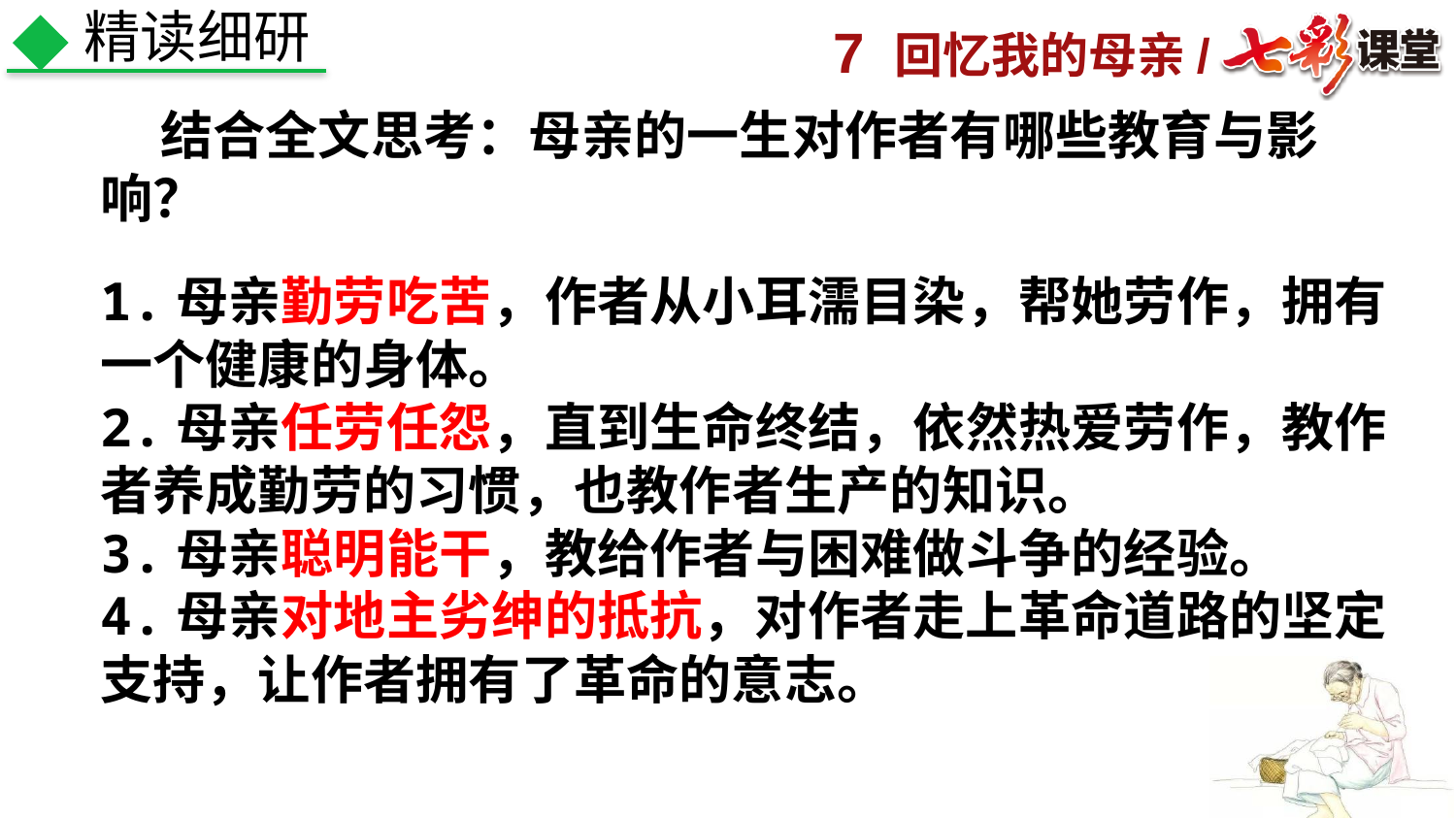

精读细研

    结合全文思考：母亲的一生对作者有哪些教育与影响？
1.母亲勤劳吃苦，作者从小耳濡目染，帮她劳作，拥有一个健康的身体。
2.母亲任劳任怨，直到生命终结，依然热爱劳作，教作者养成勤劳的习惯，也教作者生产的知识。
3.母亲聪明能干，教给作者与困难做斗争的经验。
4.母亲对地主劣绅的抵抗，对作者走上革命道路的坚定支持，让作者拥有了革命的意志。